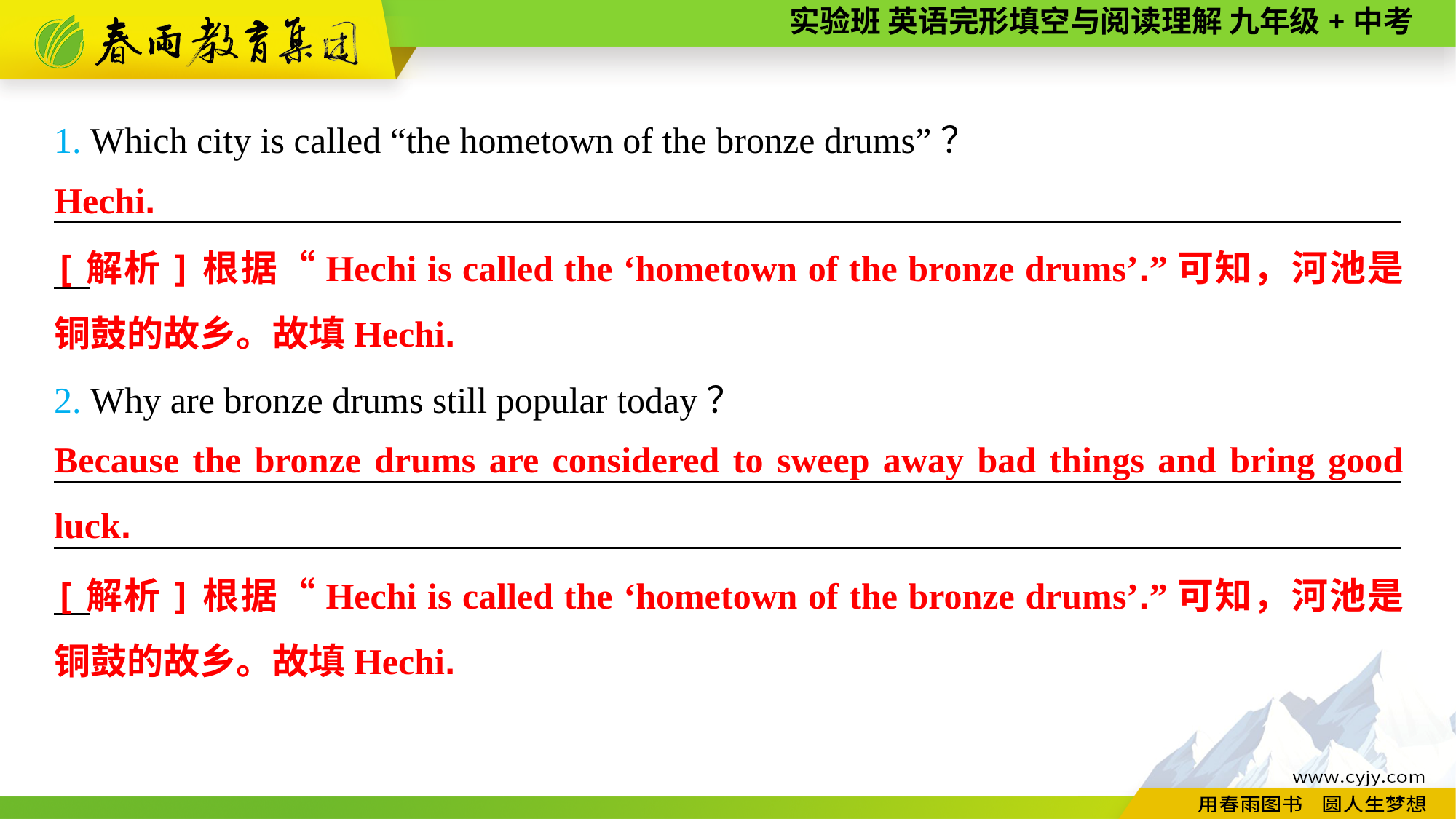

1. Which city is called “the hometown of the bronze drums”？
__________________________________________________________________________
Hechi.
[解析]根据“Hechi is called the ‘hometown of the bronze drums’.”可知，河池是铜鼓的故乡。故填Hechi.
2. Why are bronze drums still popular today？
____________________________________________________________________________________________________________________________________________________
Because the bronze drums are considered to sweep away bad things and bring good luck.
[解析]根据“Hechi is called the ‘hometown of the bronze drums’.”可知，河池是铜鼓的故乡。故填Hechi.